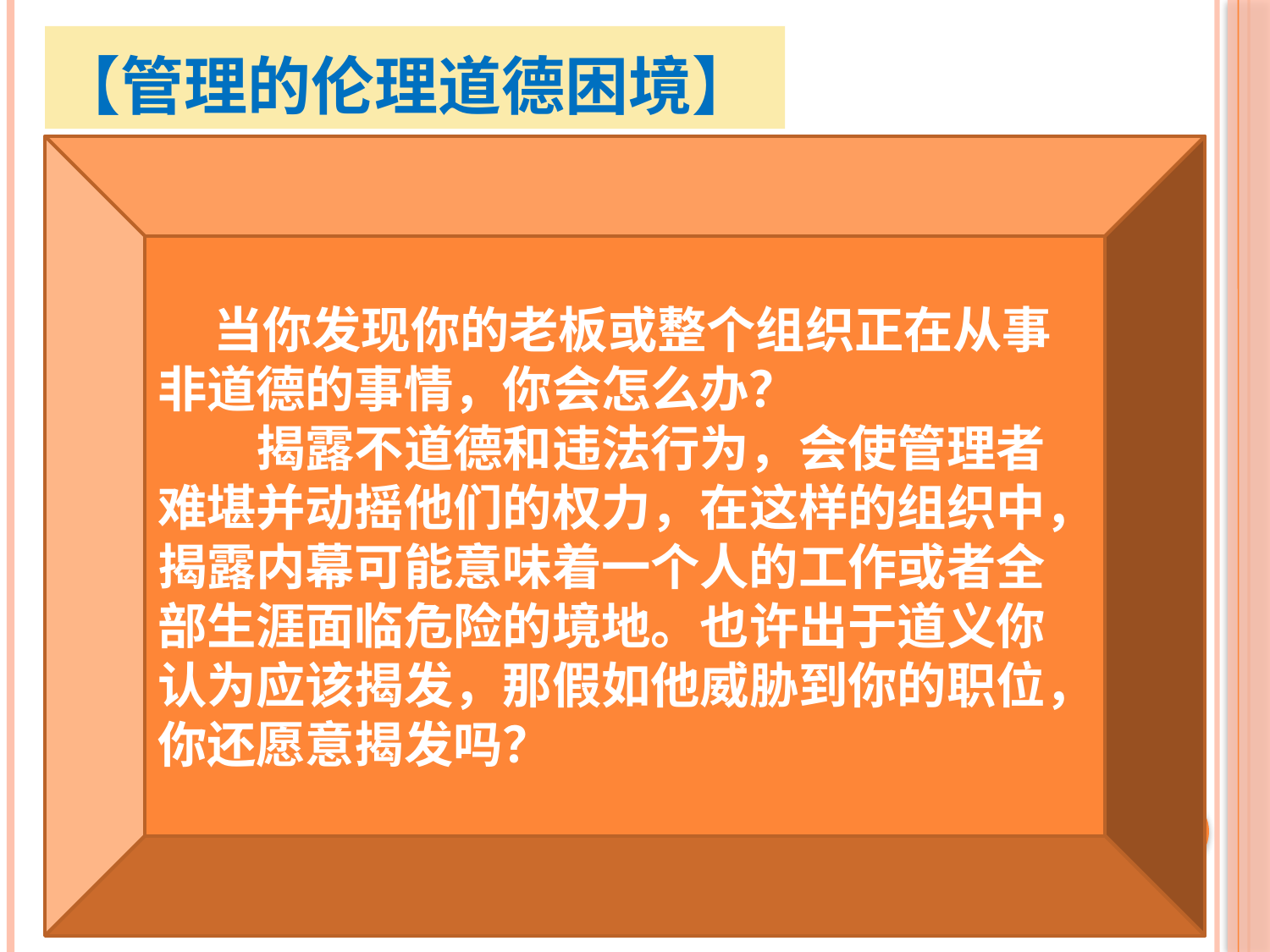

# 【管理的伦理道德困境】
    当你发现你的老板或整个组织正在从事非道德的事情，你会怎么办？
　　揭露不道德和违法行为，会使管理者难堪并动摇他们的权力，在这样的组织中，揭露内幕可能意味着一个人的工作或者全部生涯面临危险的境地。也许出于道义你认为应该揭发，那假如他威胁到你的职位，你还愿意揭发吗？